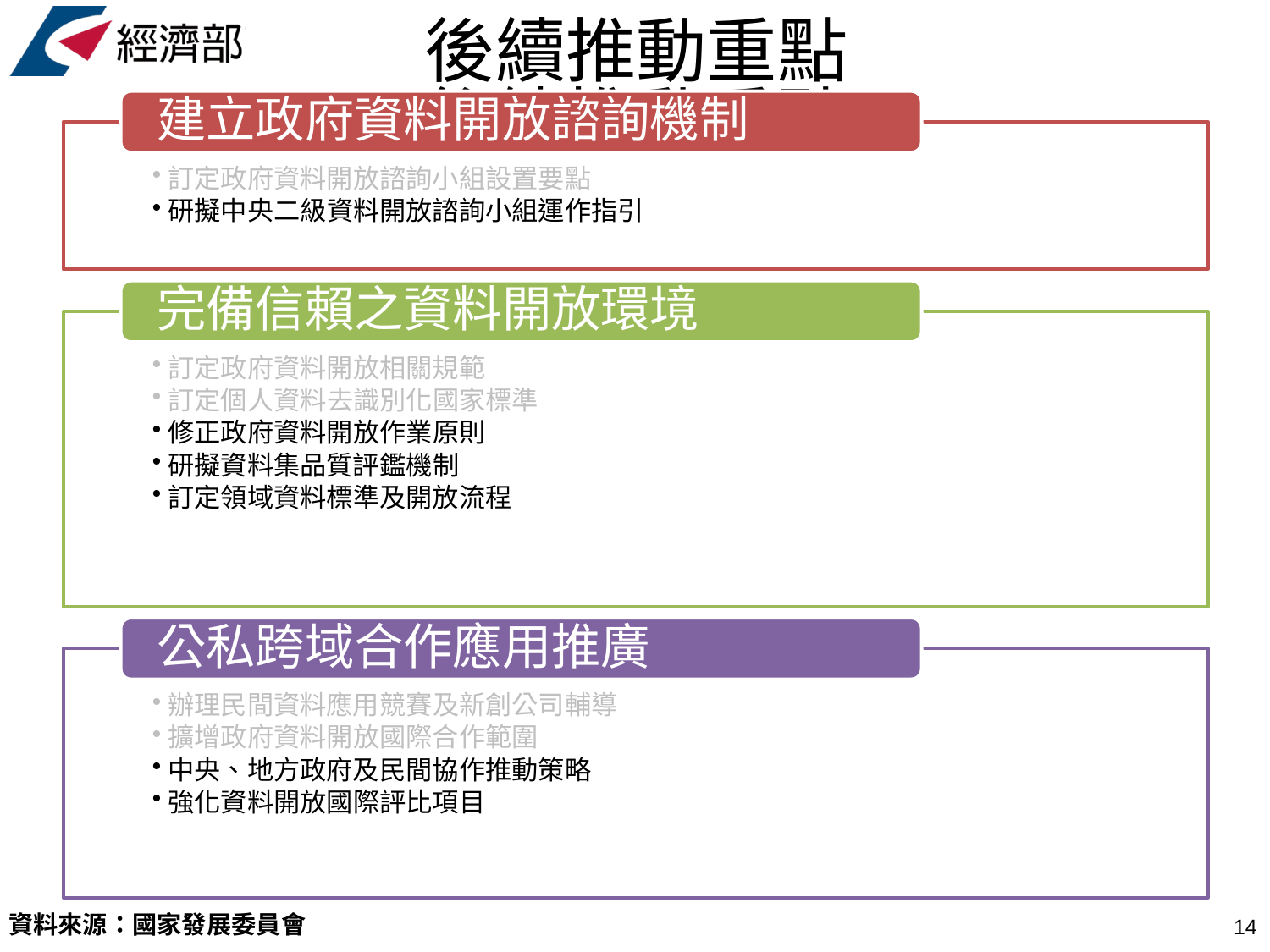

後續推動重點
# 後續推動重點
訂定政府資料開放諮詢小組設置要點
研擬中央二級資料開放諮詢小組運作指引
建立政府資料開放諮詢機制
訂定政府資料開放相關規範
訂定個人資料去識別化國家標準
修正政府資料開放作業原則
研擬資料集品質評鑑機制
訂定領域資料標準及開放流程
完備信賴之資料開放環境
辦理民間資料應用競賽及新創公司輔導
擴增政府資料開放國際合作範圍
中央、地方政府及民間協作推動策略
強化資料開放國際評比項目
公私跨域合作應用推廣
14
資料來源：國家發展委員會